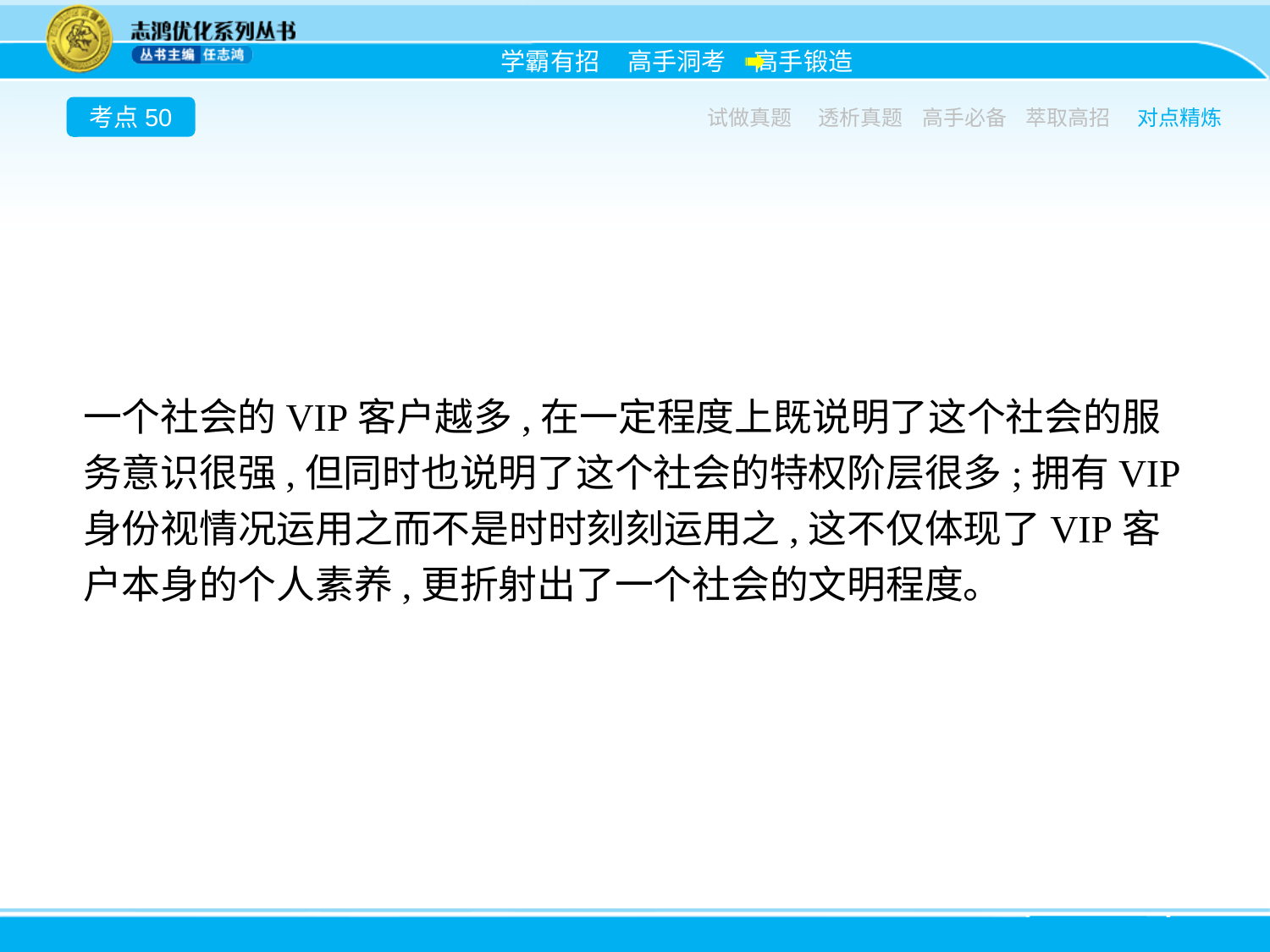

考点50
试做真题
透析真题
高手必备
萃取高招
对点精炼
一个社会的VIP客户越多,在一定程度上既说明了这个社会的服务意识很强,但同时也说明了这个社会的特权阶层很多;拥有VIP身份视情况运用之而不是时时刻刻运用之,这不仅体现了VIP客户本身的个人素养,更折射出了一个社会的文明程度。